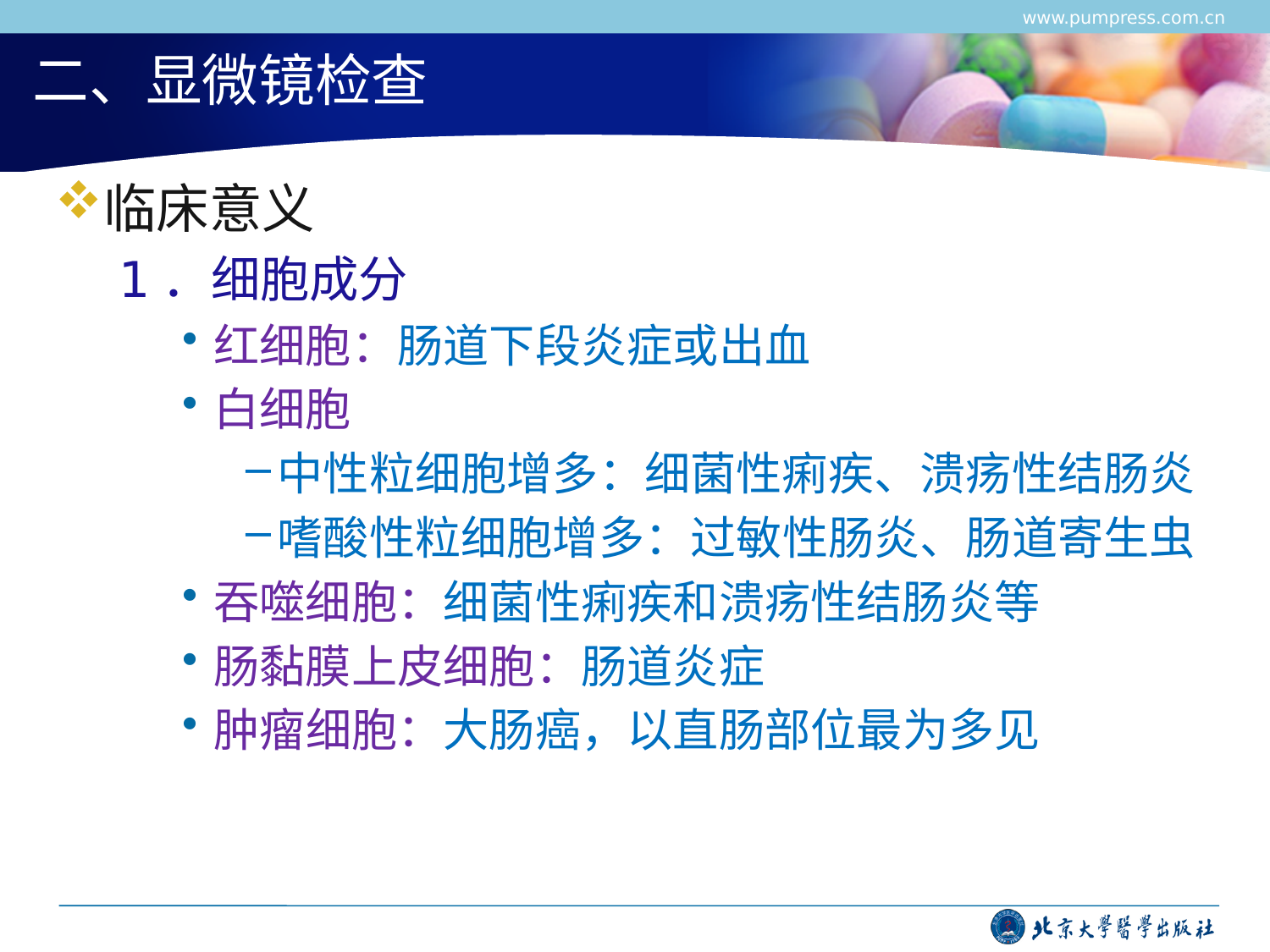

www.pumpress.com.cn
# 二、显微镜检查
临床意义
1．细胞成分
红细胞：肠道下段炎症或出血
白细胞
中性粒细胞增多：细菌性痢疾、溃疡性结肠炎
嗜酸性粒细胞增多：过敏性肠炎、肠道寄生虫
吞噬细胞：细菌性痢疾和溃疡性结肠炎等
肠黏膜上皮细胞：肠道炎症
肿瘤细胞：大肠癌，以直肠部位最为多见